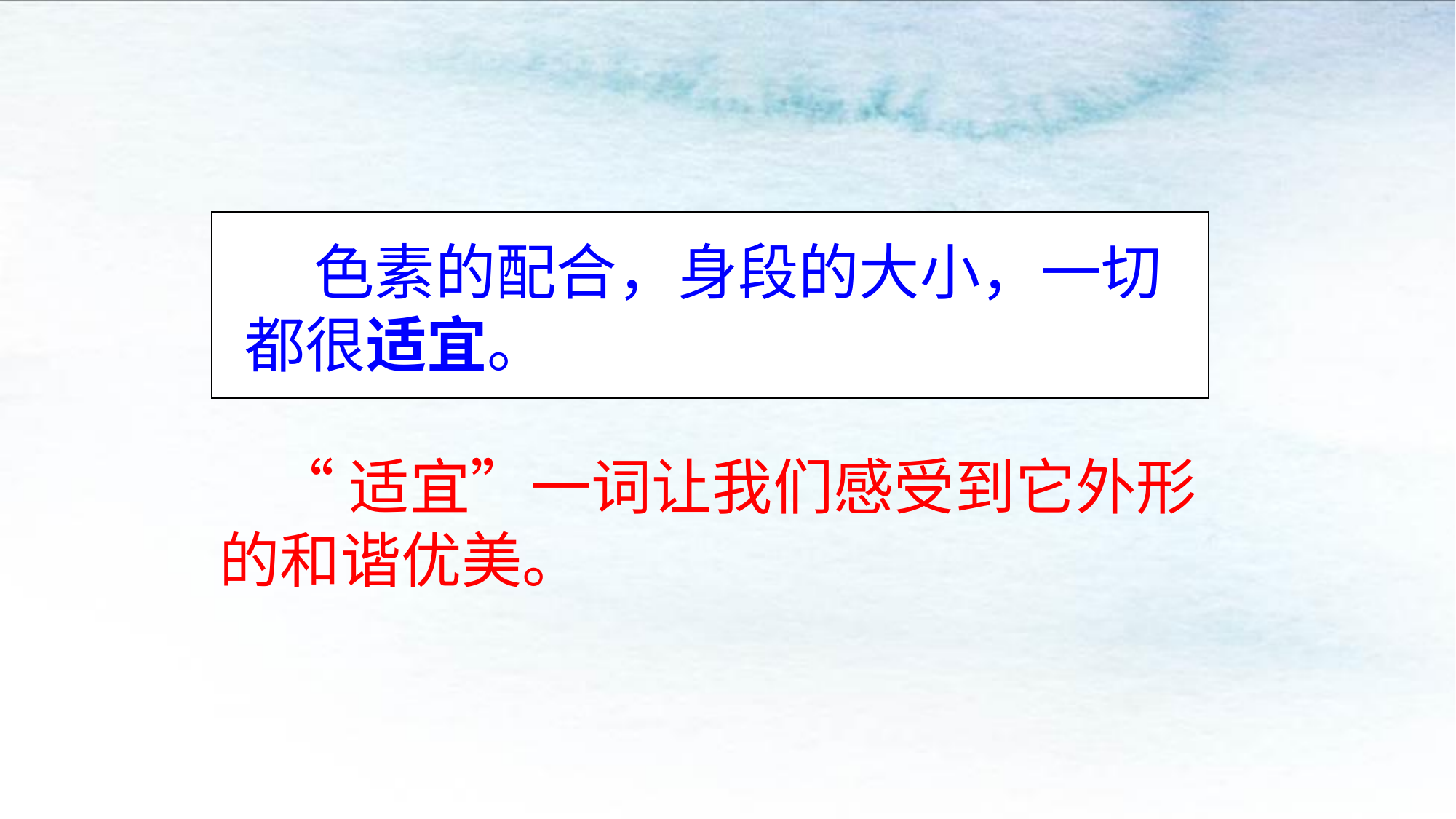

色素的配合，身段的大小，一切都很适宜。
    “适宜”一词让我们感受到它外形的和谐优美。